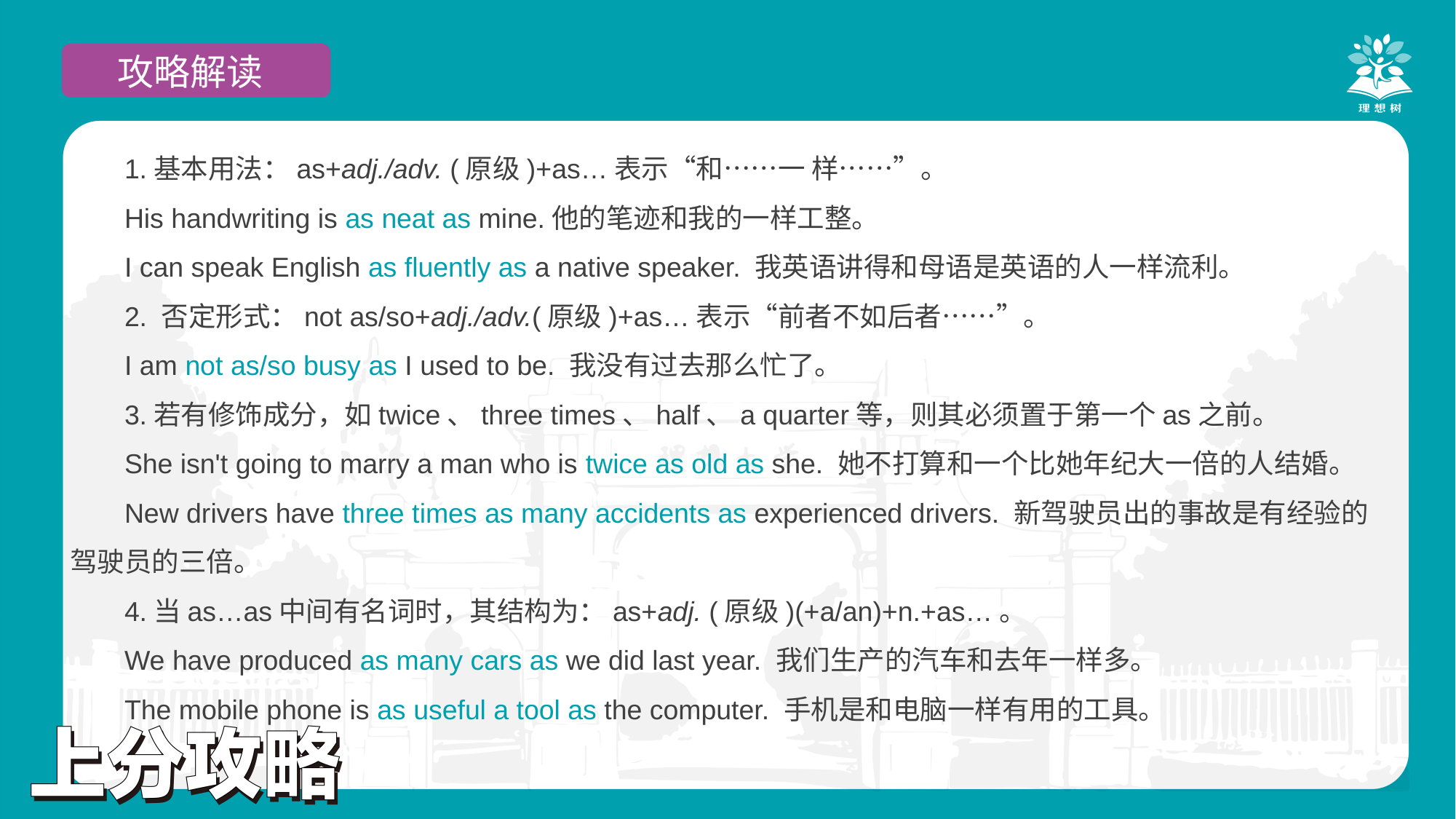

攻略解读
1.基本用法：as+adj./adv. (原级)+as…表示“和……一 样……”。
His handwriting is as neat as mine.他的笔迹和我的一样工整。
I can speak English as fluently as a native speaker. 我英语讲得和母语是英语的人一样流利。
2. 否定形式：not as/so+adj./adv.(原级)+as…表示“前者不如后者……”。
I am not as/so busy as I used to be. 我没有过去那么忙了。
3.若有修饰成分，如twice、three times、half、a quarter等，则其必须置于第一个as之前。
She isn't going to marry a man who is twice as old as she. 她不打算和一个比她年纪大一倍的人结婚。
New drivers have three times as many accidents as experienced drivers. 新驾驶员出的事故是有经验的驾驶员的三倍。
4.当as…as中间有名词时，其结构为：as+adj. (原级)(+a/an)+n.+as…。
We have produced as many cars as we did last year. 我们生产的汽车和去年一样多。
The mobile phone is as useful a tool as the computer. 手机是和电脑一样有用的工具。